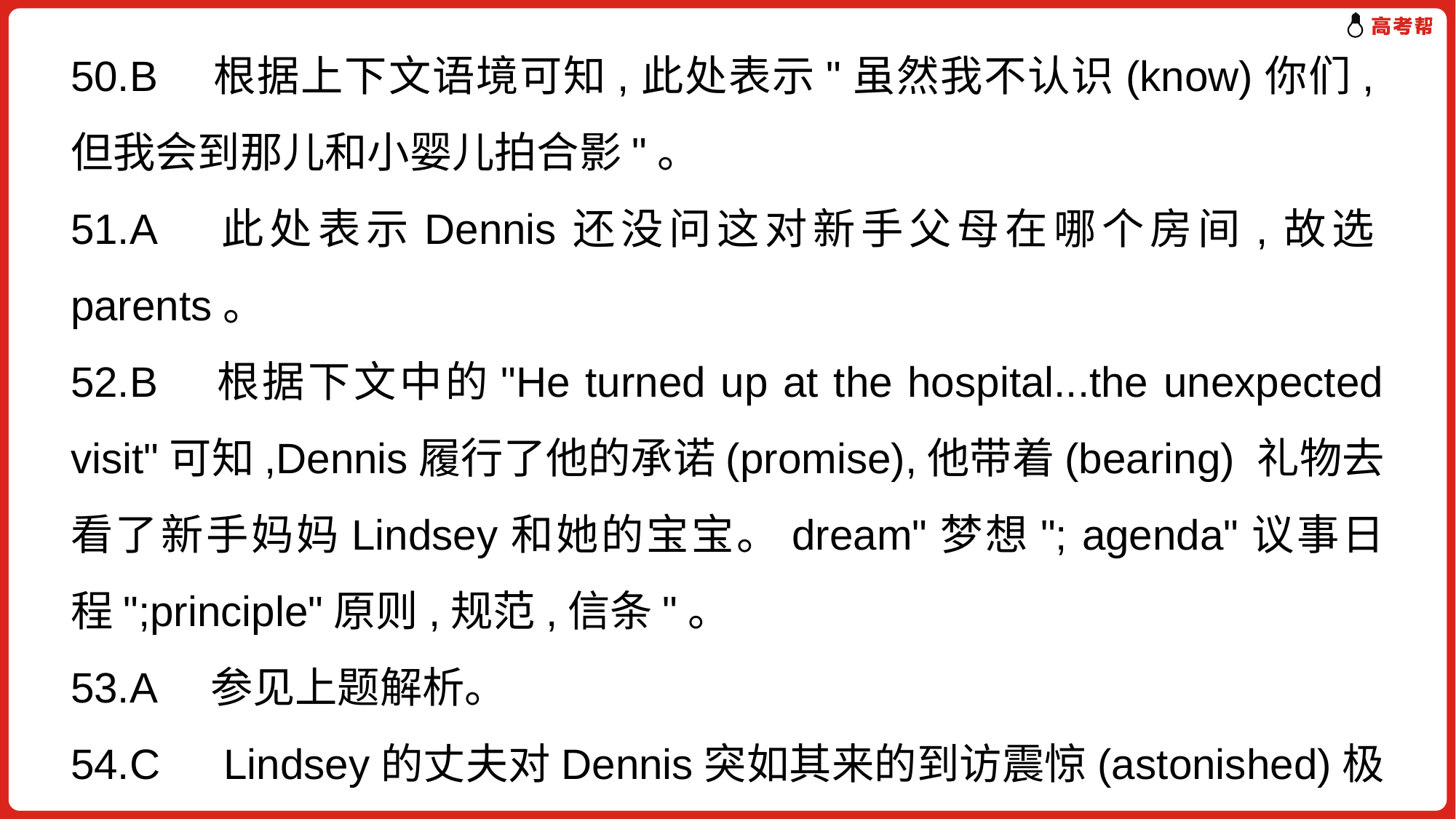

50.B　根据上下文语境可知,此处表示"虽然我不认识(know)你们,但我会到那儿和小婴儿拍合影"。
51.A　此处表示Dennis还没问这对新手父母在哪个房间,故选parents。
52.B　根据下文中的"He turned up at the hospital...the unexpected visit"可知,Dennis履行了他的承诺(promise),他带着(bearing) 礼物去看了新手妈妈Lindsey和她的宝宝。dream"梦想"; agenda"议事日程";principle"原则,规范,信条"。
53.A　参见上题解析。
54.C　Lindsey的丈夫对Dennis突如其来的到访震惊(astonished)极了。discouraged"泄气的";relaxed"放松的";defeated"沮丧的"。